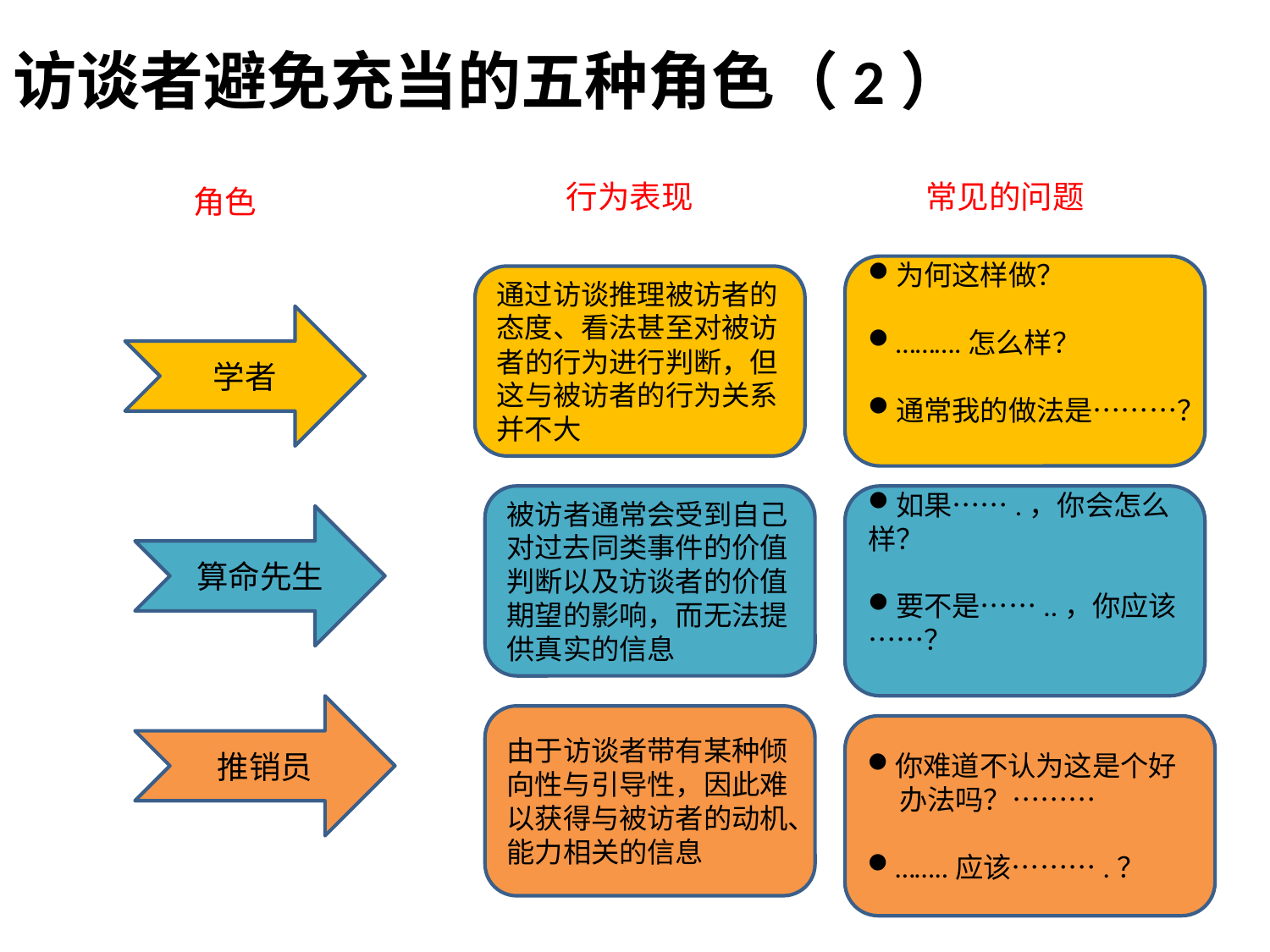

# 访谈者避免充当的五种角色（2）
行为表现
常见的问题
角色

为何这样做？

……….怎么样？

通常我的做法是………？

通过访谈推理被访者的态度、看法甚至对被访者的行为进行判断，但这与被访者的行为关系并不大
学者
被访者通常会受到自己对过去同类事件的价值判断以及访谈者的价值期望的影响，而无法提供真实的信息
如果…….，你会怎么样？

要不是……..，你应该……？

算命先生
推销员
由于访谈者带有某种倾向性与引导性，因此难以获得与被访者的动机、能力相关的信息
你难道不认为这是个好
    办法吗？………

……..应该……….？